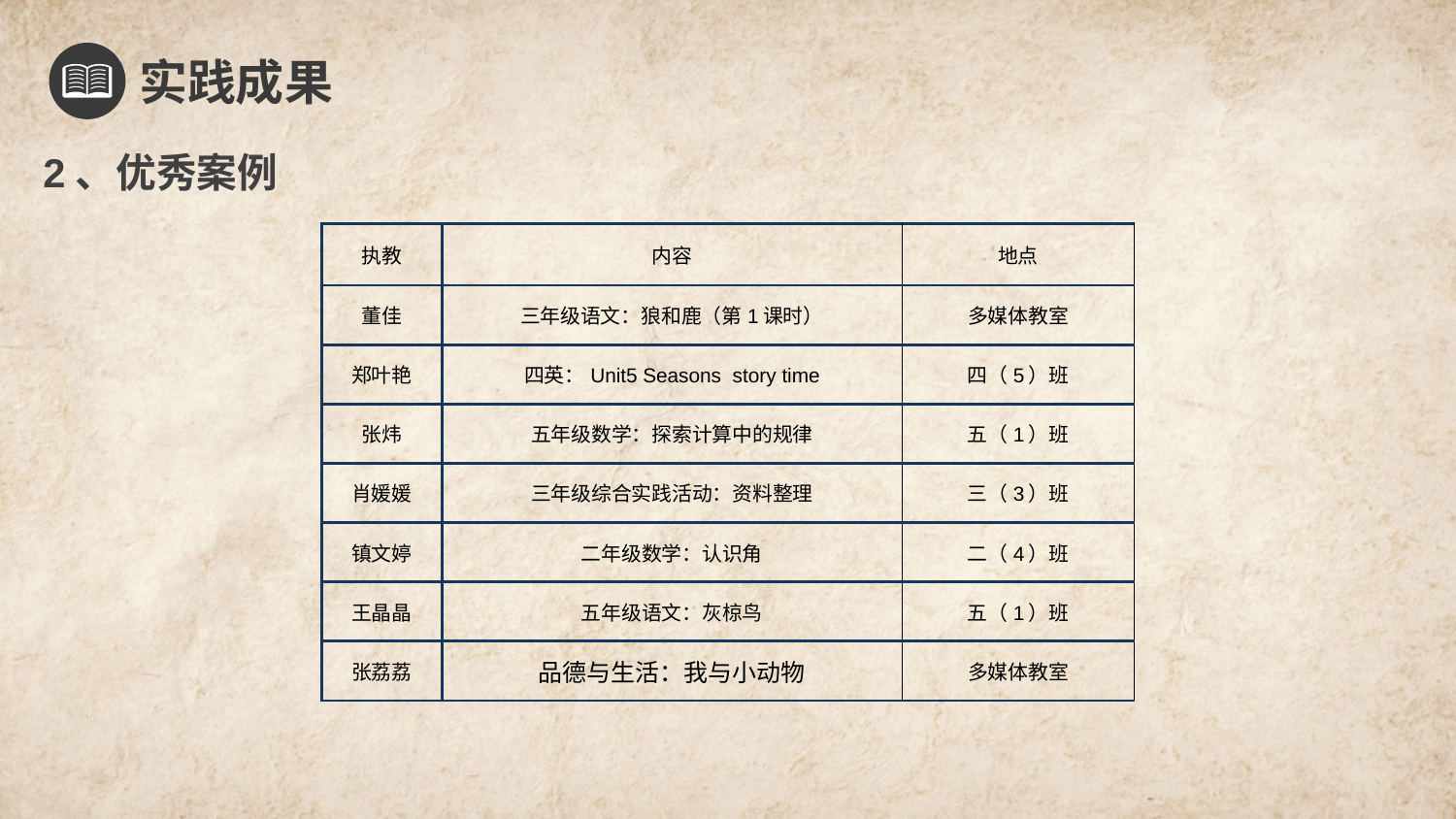

实践成果
2、优秀案例

| 执教 | 内容 | 地点 |
| --- | --- | --- |
| 董佳 | 三年级语文：狼和鹿（第1课时） | 多媒体教室 |
| 郑叶艳 | 四英：Unit5 Seasons story time | 四（5）班 |
| 张炜 | 五年级数学：探索计算中的规律 | 五（1）班 |
| 肖媛媛 | 三年级综合实践活动：资料整理 | 三（3）班 |
| 镇文婷 | 二年级数学：认识角 | 二（4）班 |
| 王晶晶 | 五年级语文：灰椋鸟 | 五（1）班 |
| 张荔荔 | 品德与生活：我与小动物 | 多媒体教室 |